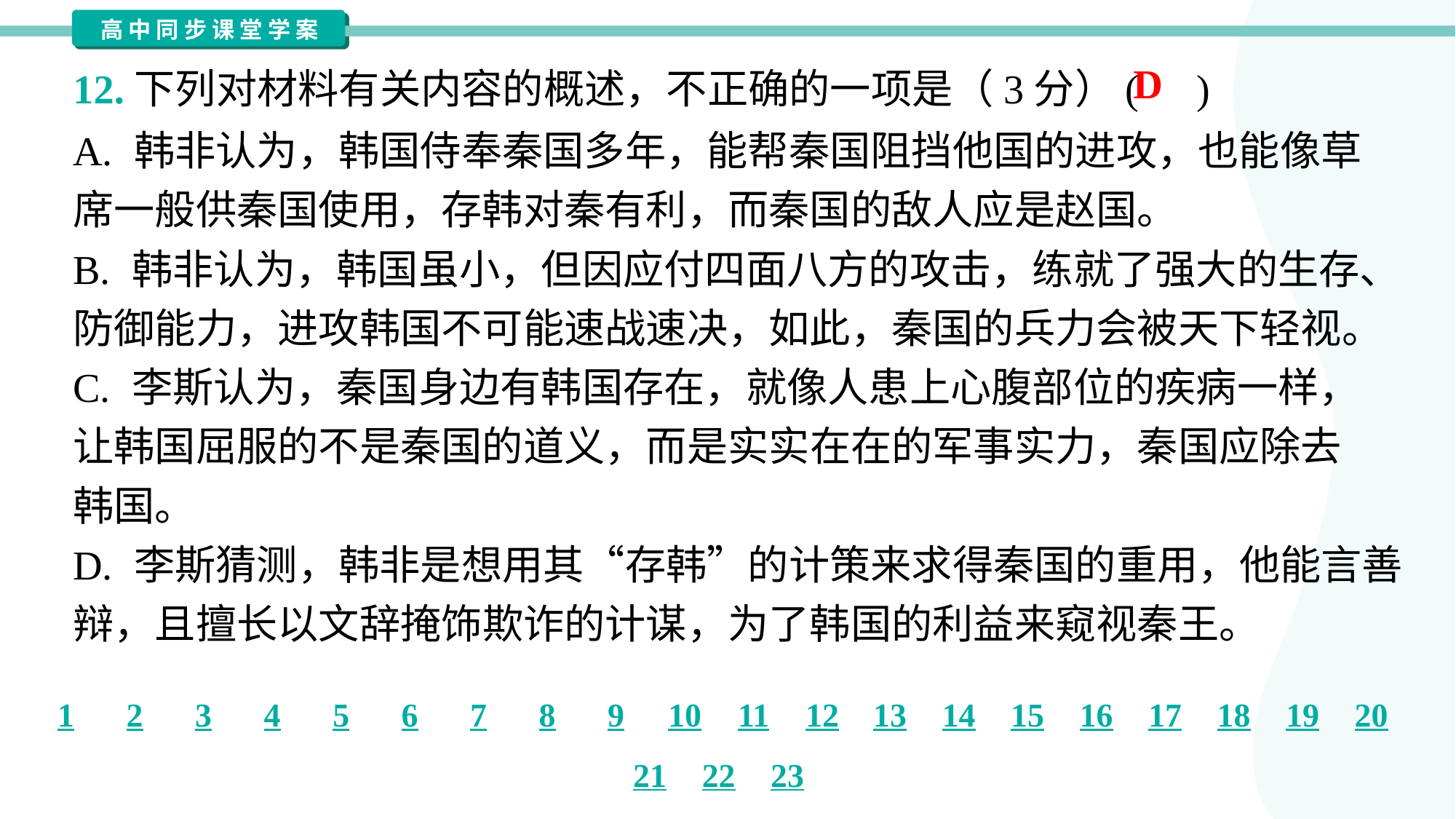

D
12.下列对材料有关内容的概述，不正确的一项是（3分）(     )
A. 韩非认为，韩国侍奉秦国多年，能帮秦国阻挡他国的进攻，也能像草
席一般供秦国使用，存韩对秦有利，而秦国的敌人应是赵国。
B. 韩非认为，韩国虽小，但因应付四面八方的攻击，练就了强大的生存、
防御能力，进攻韩国不可能速战速决，如此，秦国的兵力会被天下轻视。
C. 李斯认为，秦国身边有韩国存在，就像人患上心腹部位的疾病一样，
让韩国屈服的不是秦国的道义，而是实实在在的军事实力，秦国应除去
韩国。
D. 李斯猜测，韩非是想用其“存韩”的计策来求得秦国的重用，他能言善
辩，且擅长以文辞掩饰欺诈的计谋，为了韩国的利益来窥视秦王。